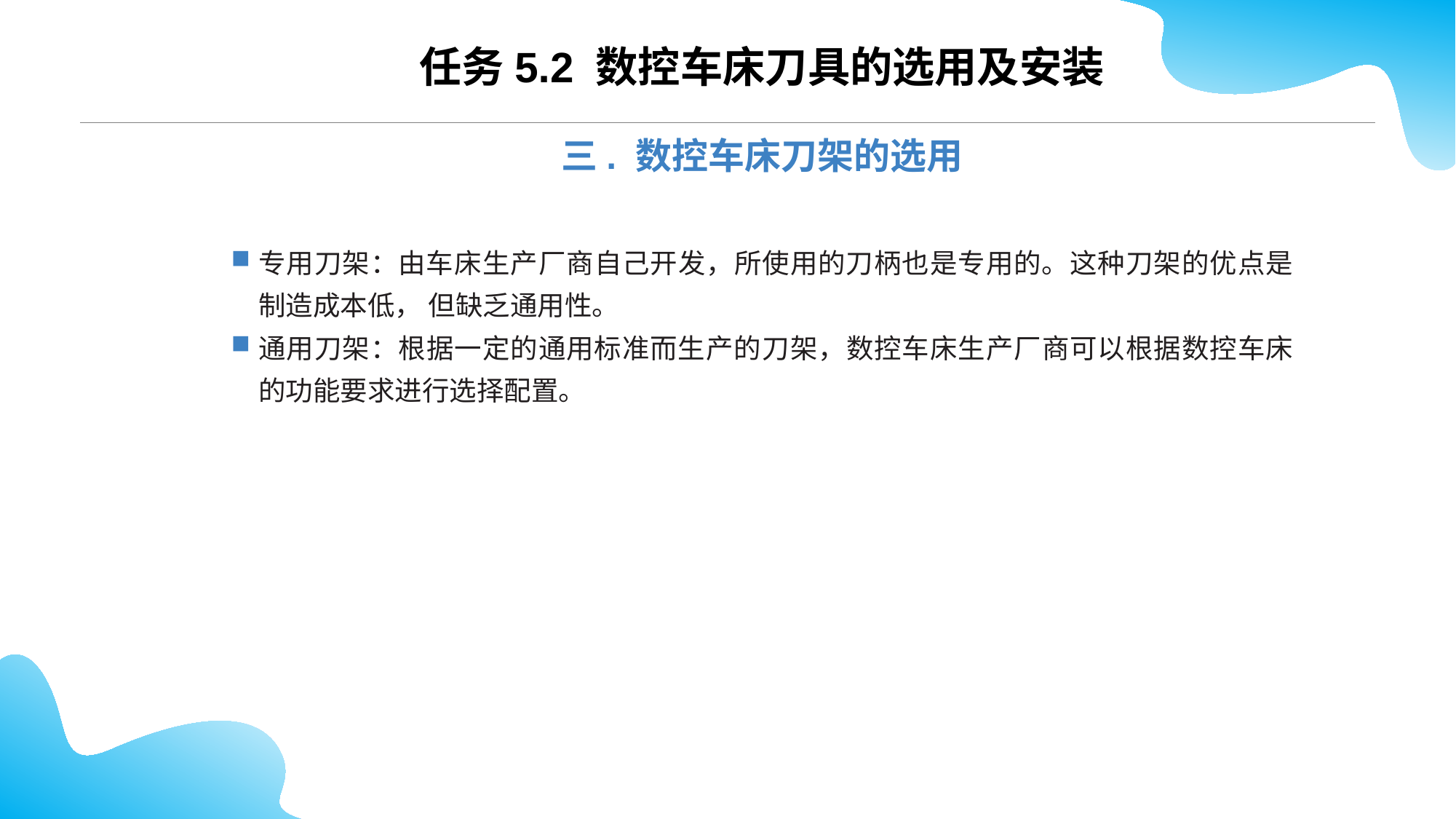

任务5.2 数控车床刀具的选用及安装
三. 数控车床刀架的选用
专用刀架：由车床生产厂商自己开发，所使用的刀柄也是专用的。这种刀架的优点是制造成本低， 但缺乏通用性。
通用刀架：根据一定的通用标准而生产的刀架，数控车床生产厂商可以根据数控车床的功能要求进行选择配置。